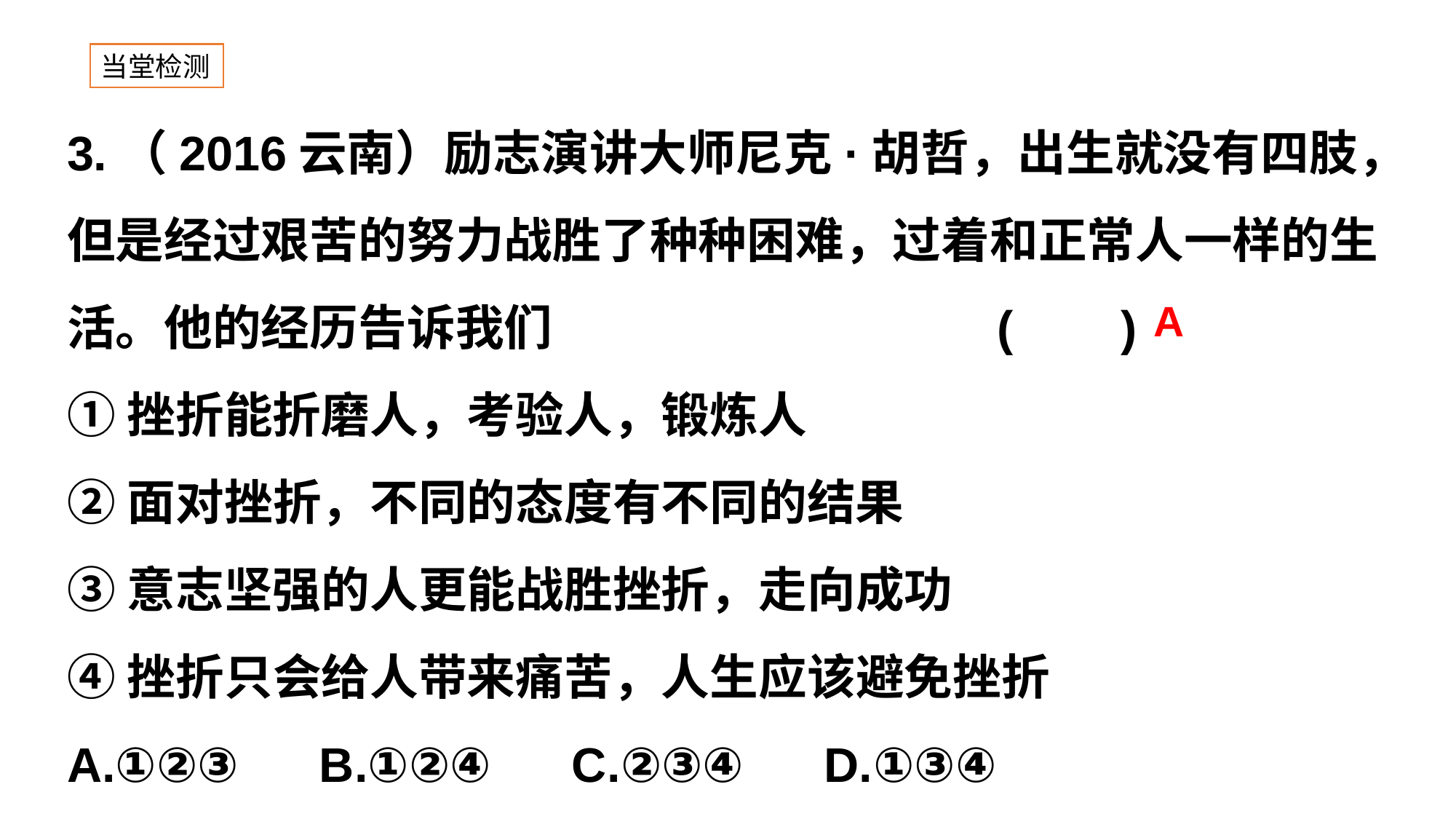

当堂检测
3.（2016云南）励志演讲大师尼克·胡哲，出生就没有四肢，但是经过艰苦的努力战胜了种种困难，过着和正常人一样的生活。他的经历告诉我们                                       (        )
①挫折能折磨人，考验人，锻炼人
②面对挫折，不同的态度有不同的结果
③意志坚强的人更能战胜挫折，走向成功
④挫折只会给人带来痛苦，人生应该避免挫折
A.①②③      B.①②④      C.②③④      D.①③④

A